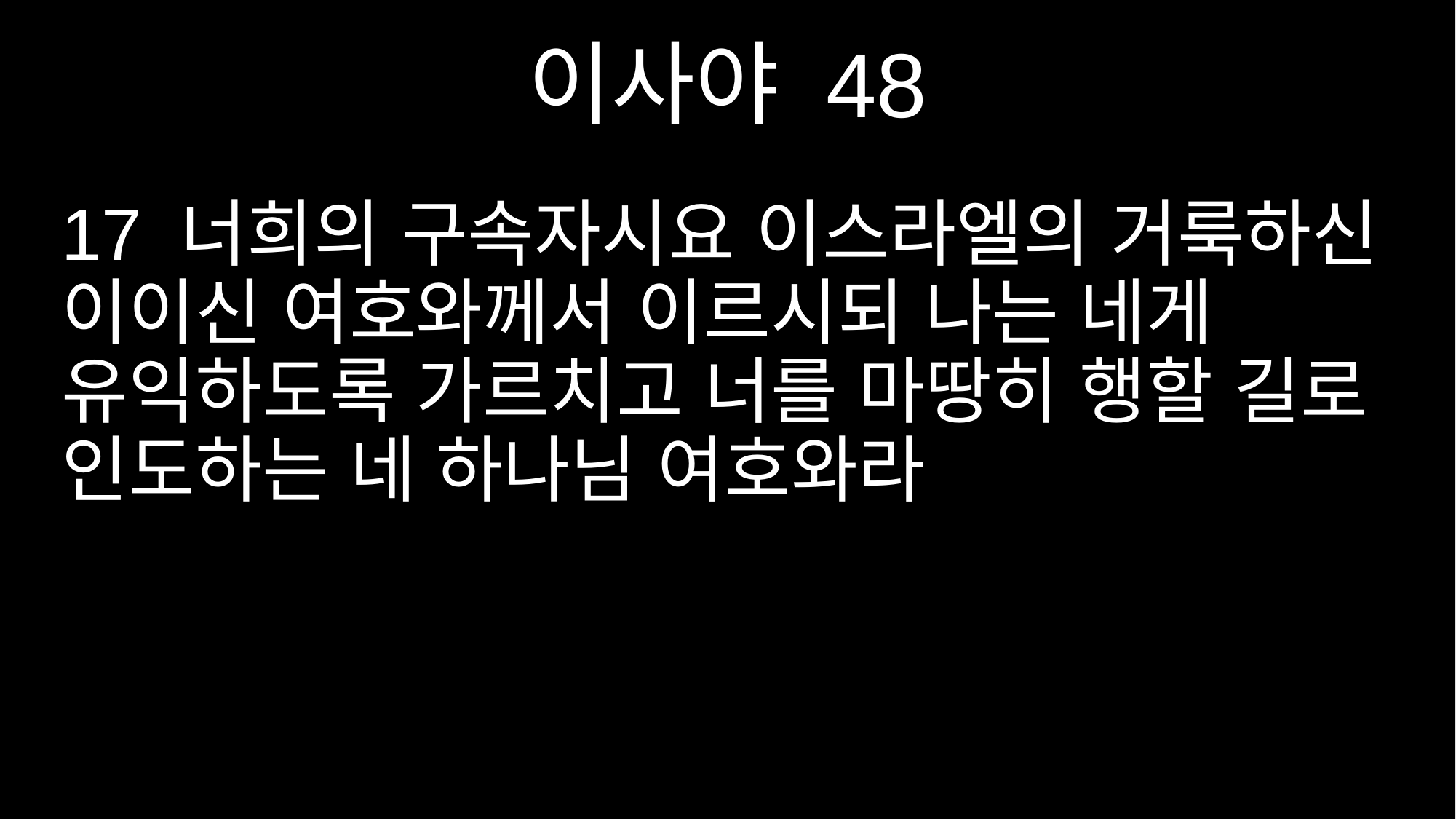

이사야 48
17 너희의 구속자시요 이스라엘의 거룩하신 이이신 여호와께서 이르시되 나는 네게 유익하도록 가르치고 너를 마땅히 행할 길로 인도하는 네 하나님 여호와라